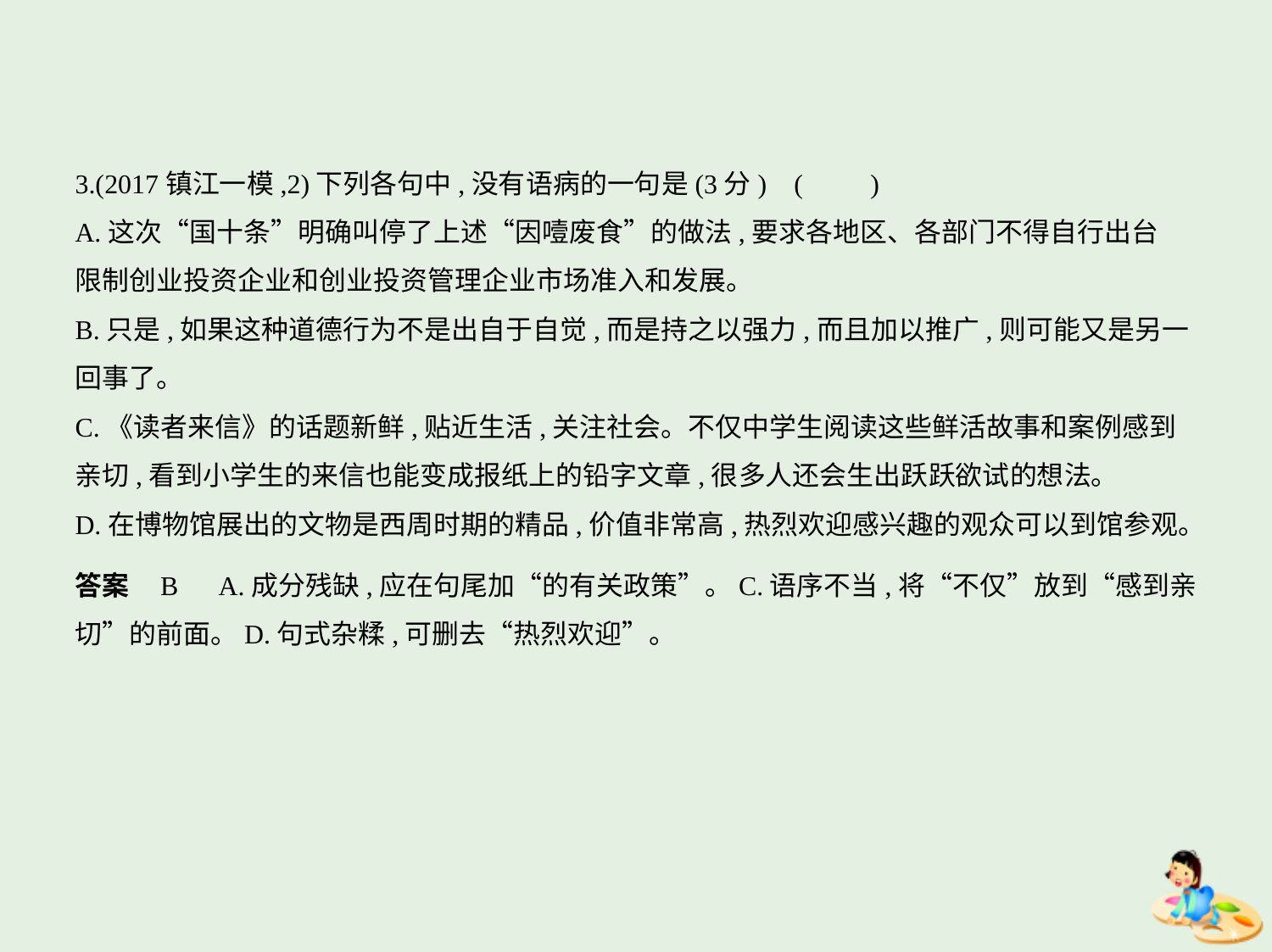

3.(2017镇江一模,2)下列各句中,没有语病的一句是(3分) (　　)
A.这次“国十条”明确叫停了上述“因噎废食”的做法,要求各地区、各部门不得自行出台
限制创业投资企业和创业投资管理企业市场准入和发展。
B.只是,如果这种道德行为不是出自于自觉,而是持之以强力,而且加以推广,则可能又是另一
回事了。
C.《读者来信》的话题新鲜,贴近生活,关注社会。不仅中学生阅读这些鲜活故事和案例感到
亲切,看到小学生的来信也能变成报纸上的铅字文章,很多人还会生出跃跃欲试的想法。
D.在博物馆展出的文物是西周时期的精品,价值非常高,热烈欢迎感兴趣的观众可以到馆参观。
答案    B　A.成分残缺,应在句尾加“的有关政策”。C.语序不当,将“不仅”放到“感到亲
切”的前面。D.句式杂糅,可删去“热烈欢迎”。